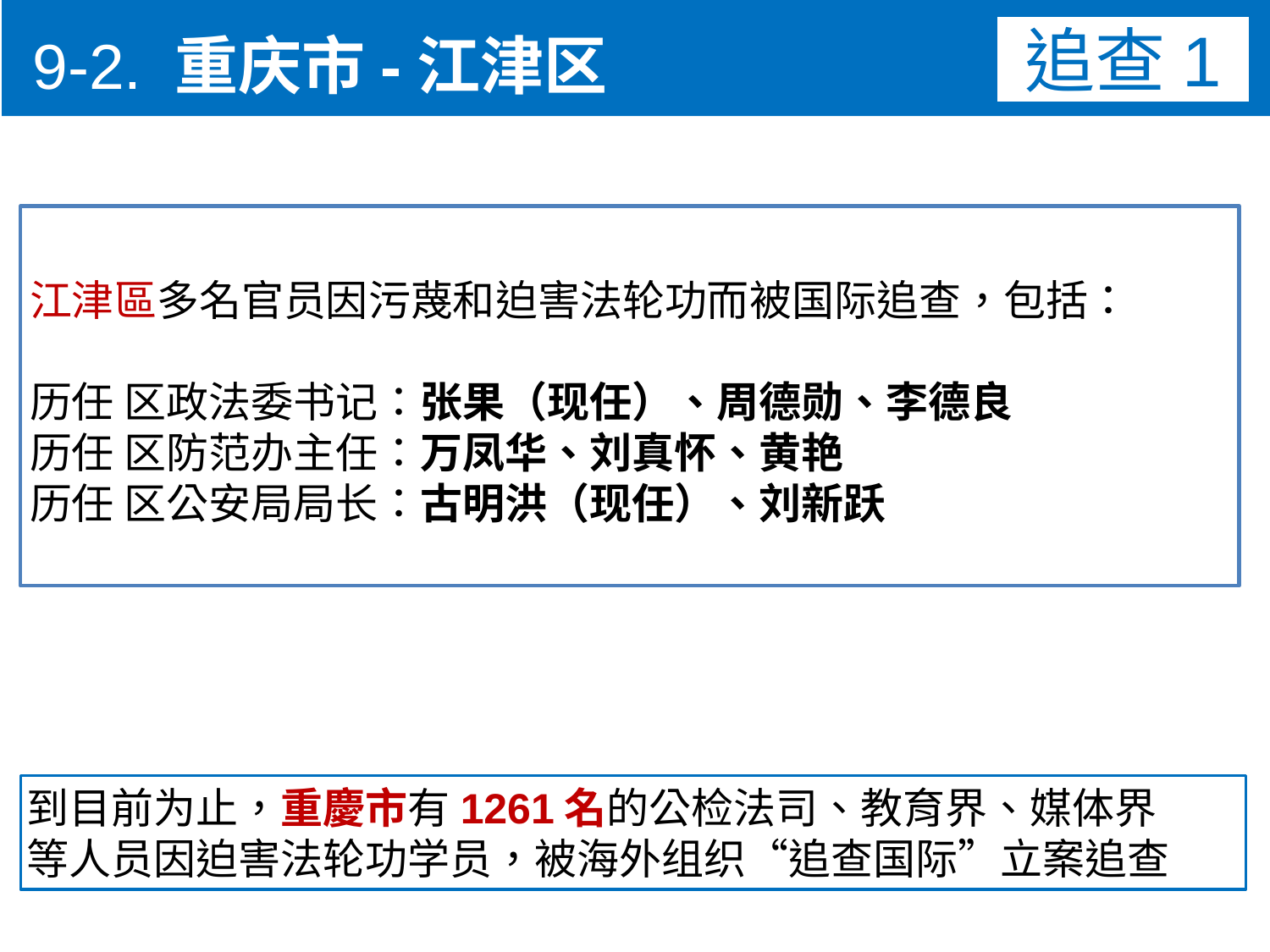

9-2. 重庆市-江津区
追查1

江津區多名官员因污蔑和迫害法轮功而被国际追查，包括：

历任 区政法委书记：张果（现任）、周德勋、李德良
历任 区防范办主任：万凤华、刘真怀、黄艳
历任 区公安局局长：古明洪（现任）、刘新跃
到目前为止，重慶市有1261名的公检法司、教育界、媒体界
等人员因迫害法轮功学员，被海外组织“追查国际”立案追查